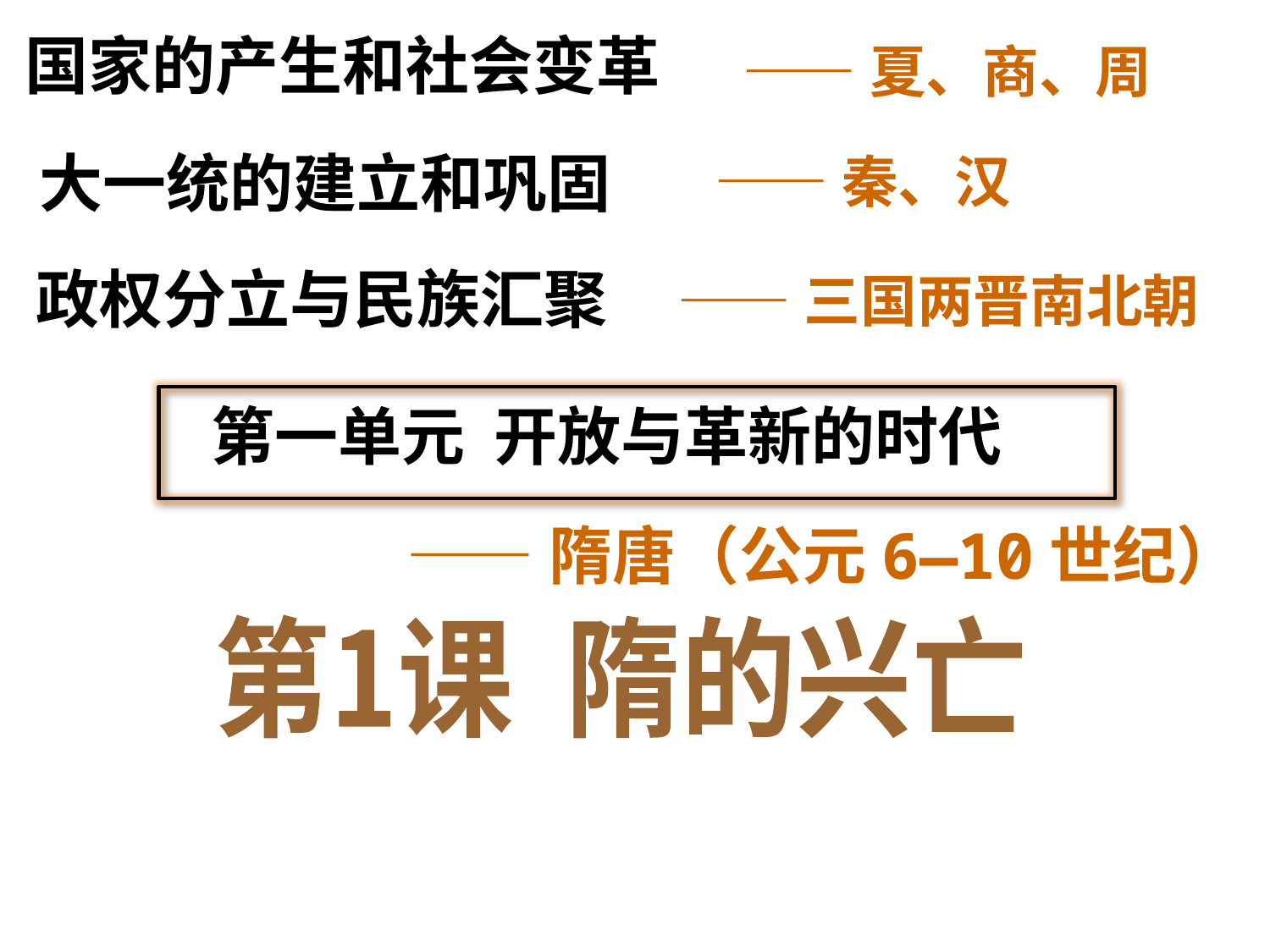

国家的产生和社会变革
——夏、商、周
大一统的建立和巩固
——秦、汉
政权分立与民族汇聚
——三国两晋南北朝

第一单元  开放与革新的时代

——隋唐（公元6—10世纪）
第1课  隋的兴亡